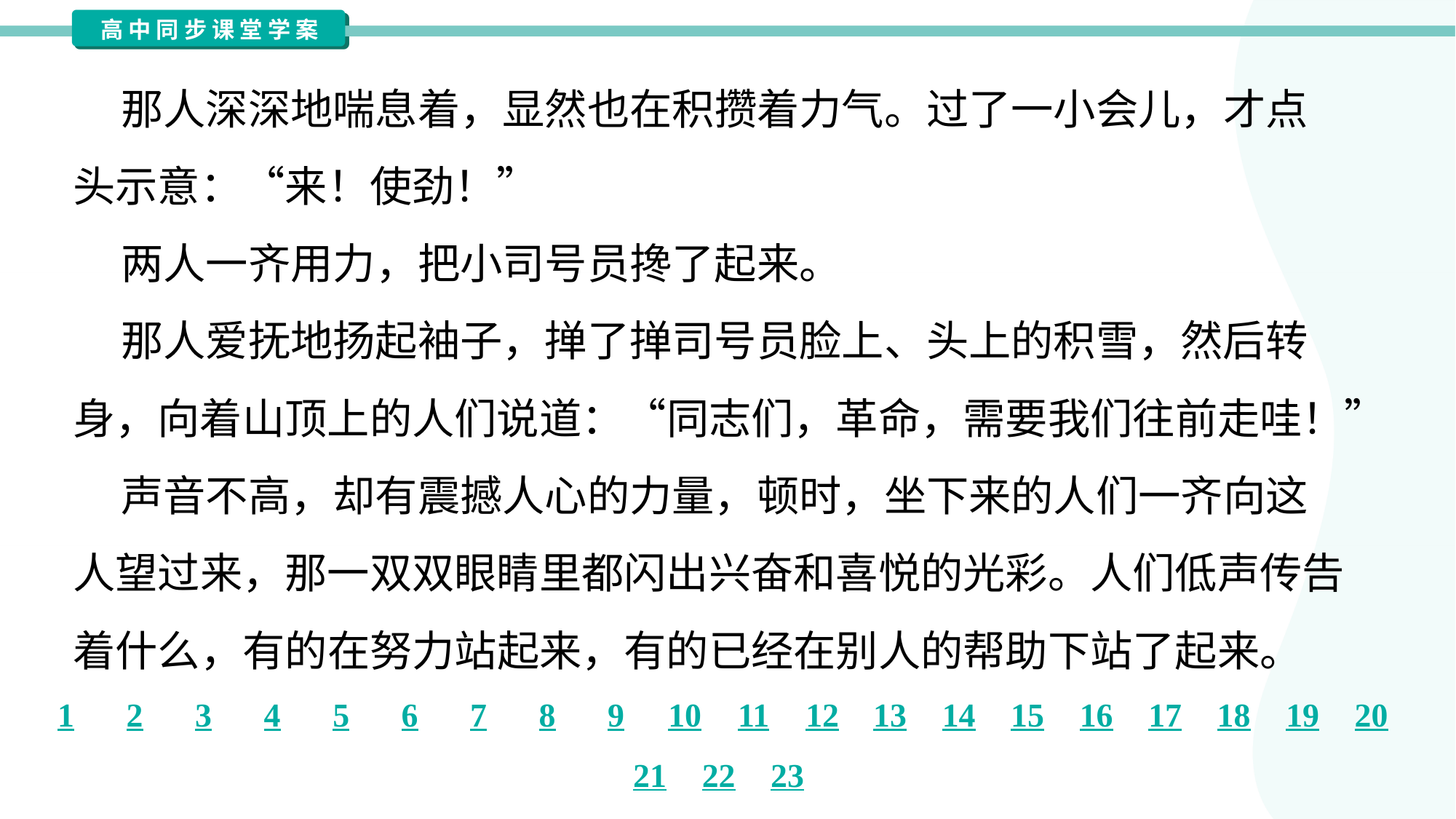

那人深深地喘息着，显然也在积攒着力气。过了一小会儿，才点
头示意：“来！使劲！”
    两人一齐用力，把小司号员搀了起来。
    那人爱抚地扬起袖子，掸了掸司号员脸上、头上的积雪，然后转
身，向着山顶上的人们说道：“同志们，革命，需要我们往前走哇！”
    声音不高，却有震撼人心的力量，顿时，坐下来的人们一齐向这
人望过来，那一双双眼睛里都闪出兴奋和喜悦的光彩。人们低声传告
着什么，有的在努力站起来，有的已经在别人的帮助下站了起来。